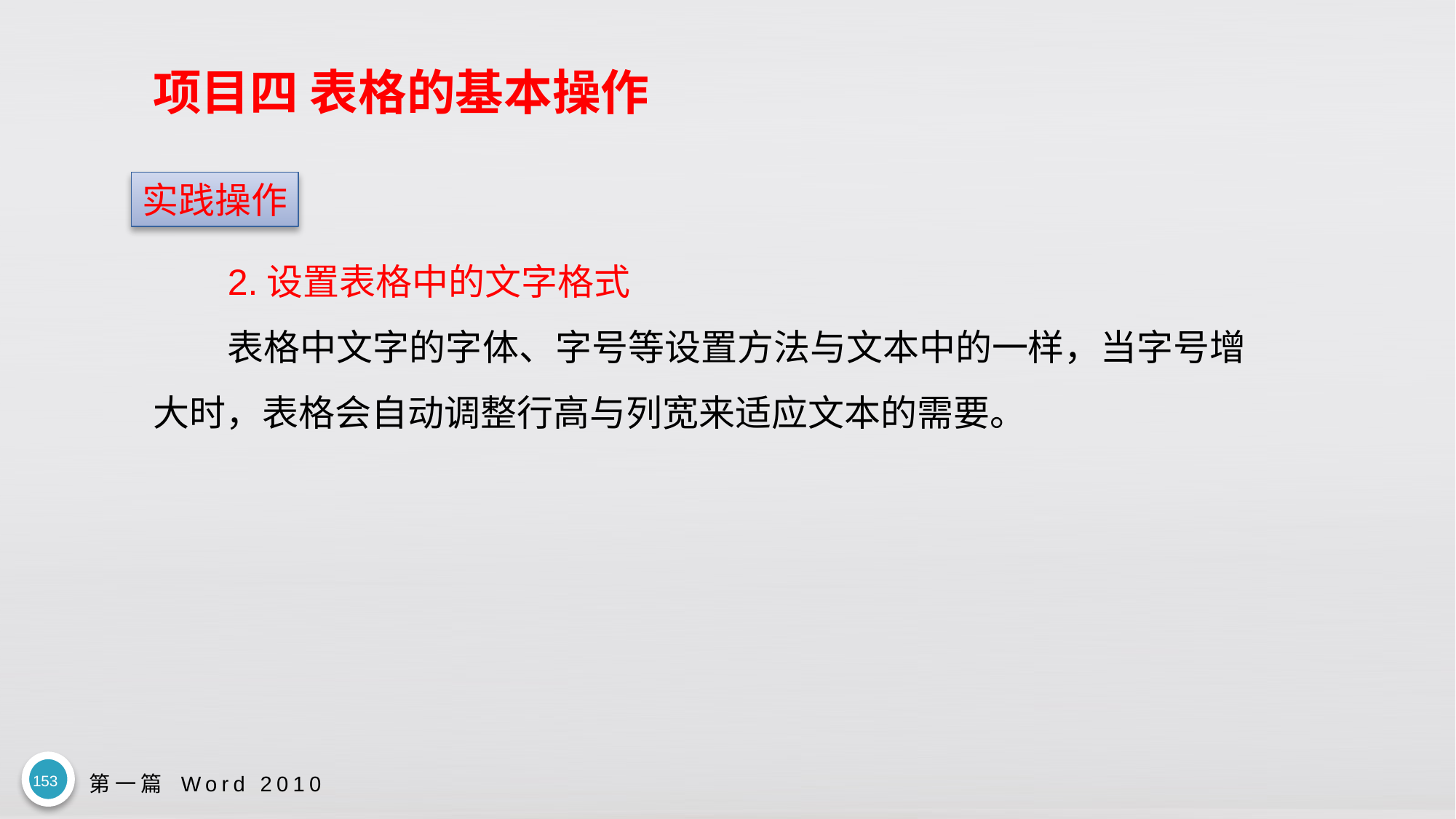

# 项目四 表格的基本操作
实践操作
2.设置表格中的文字格式
表格中文字的字体、字号等设置方法与文本中的一样，当字号增大时，表格会自动调整行高与列宽来适应文本的需要。
153